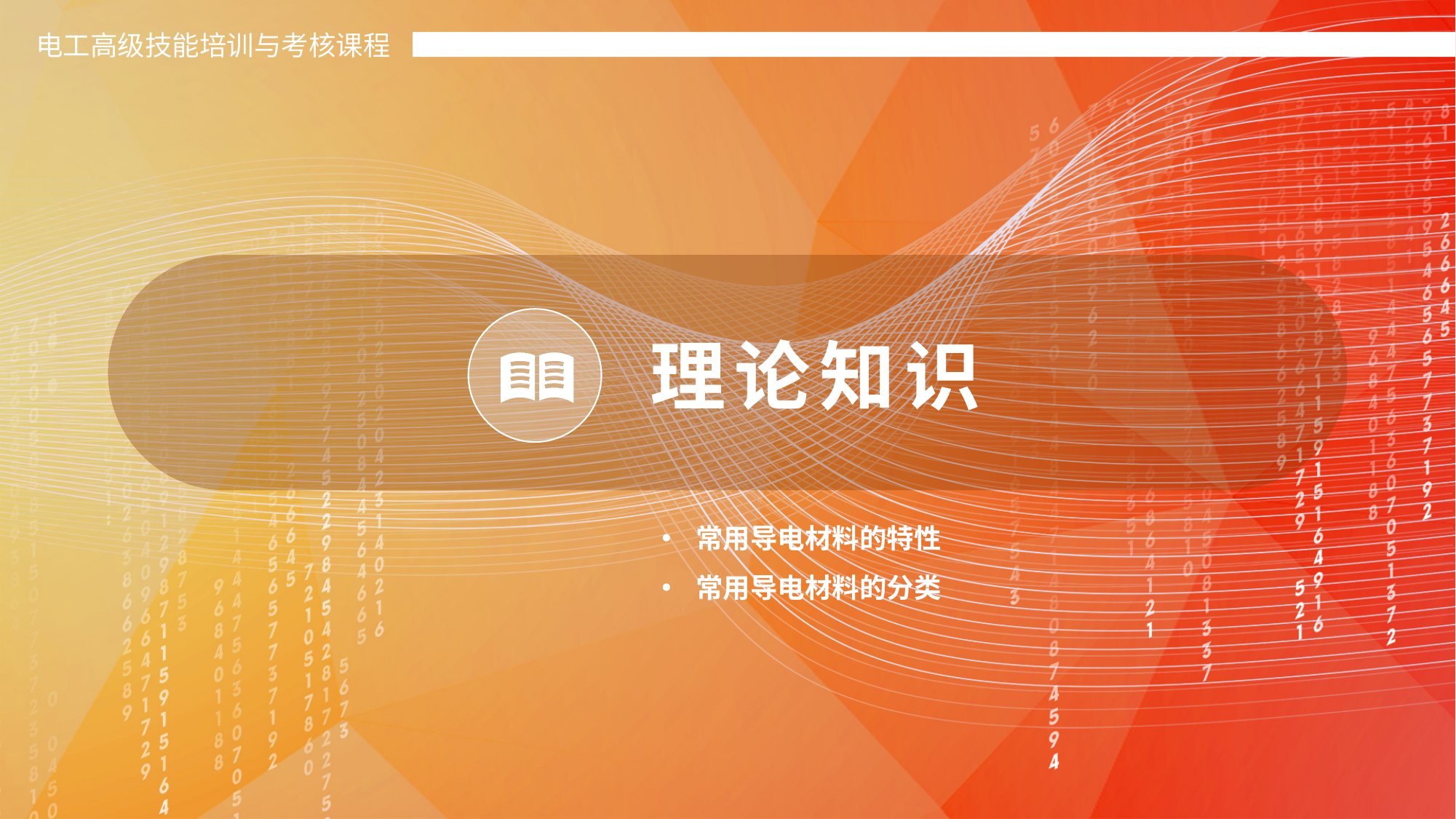

电工高级技能培训与考核课程

理论知识
常用导电材料的特性
常用导电材料的分类